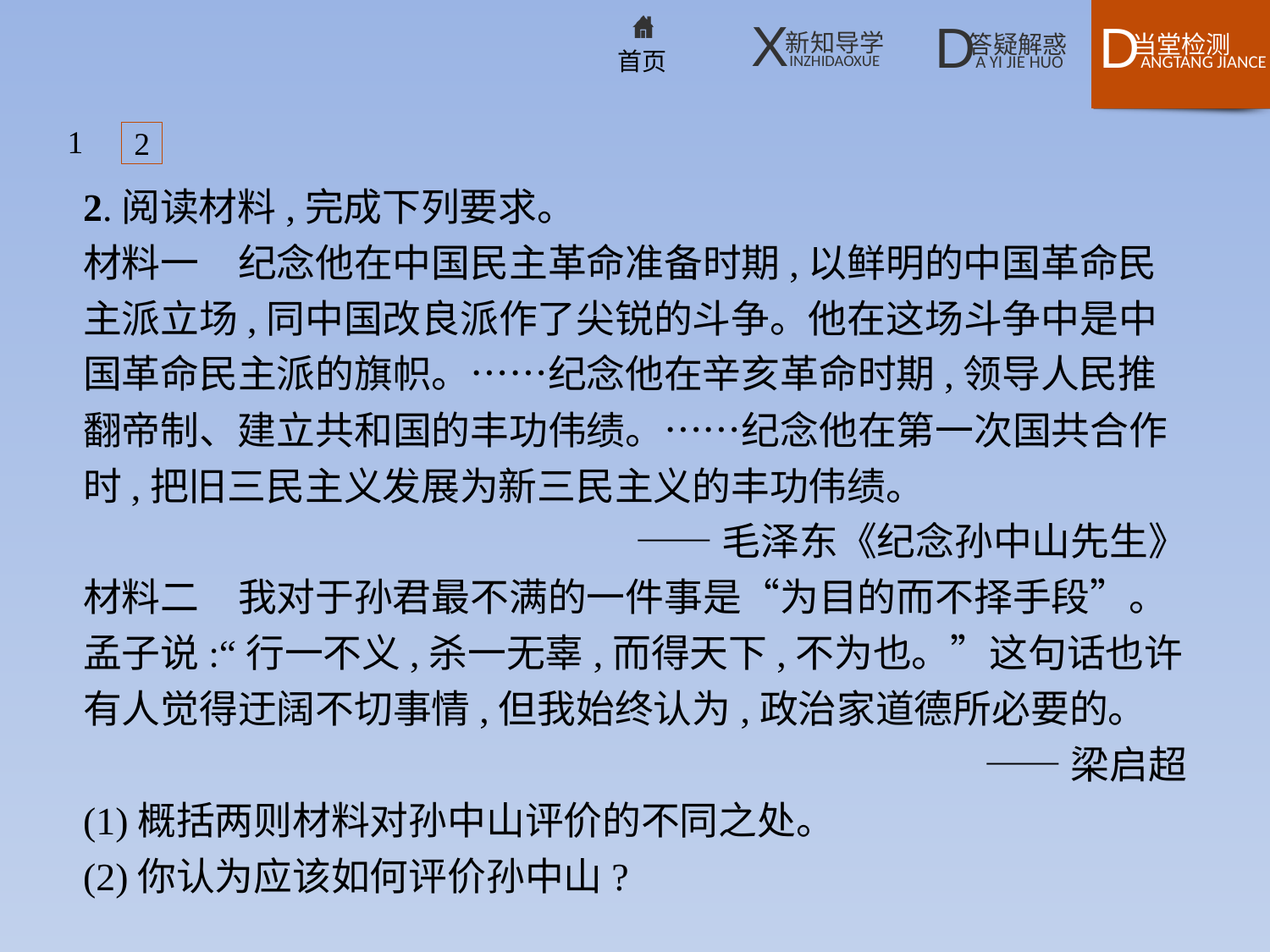

1
2
2.阅读材料,完成下列要求。
材料一　纪念他在中国民主革命准备时期,以鲜明的中国革命民主派立场,同中国改良派作了尖锐的斗争。他在这场斗争中是中国革命民主派的旗帜。……纪念他在辛亥革命时期,领导人民推翻帝制、建立共和国的丰功伟绩。……纪念他在第一次国共合作时,把旧三民主义发展为新三民主义的丰功伟绩。
——毛泽东《纪念孙中山先生》
材料二　我对于孙君最不满的一件事是“为目的而不择手段”。孟子说:“行一不义,杀一无辜,而得天下,不为也。”这句话也许有人觉得迂阔不切事情,但我始终认为,政治家道德所必要的。
——梁启超
(1)概括两则材料对孙中山评价的不同之处。
(2)你认为应该如何评价孙中山?